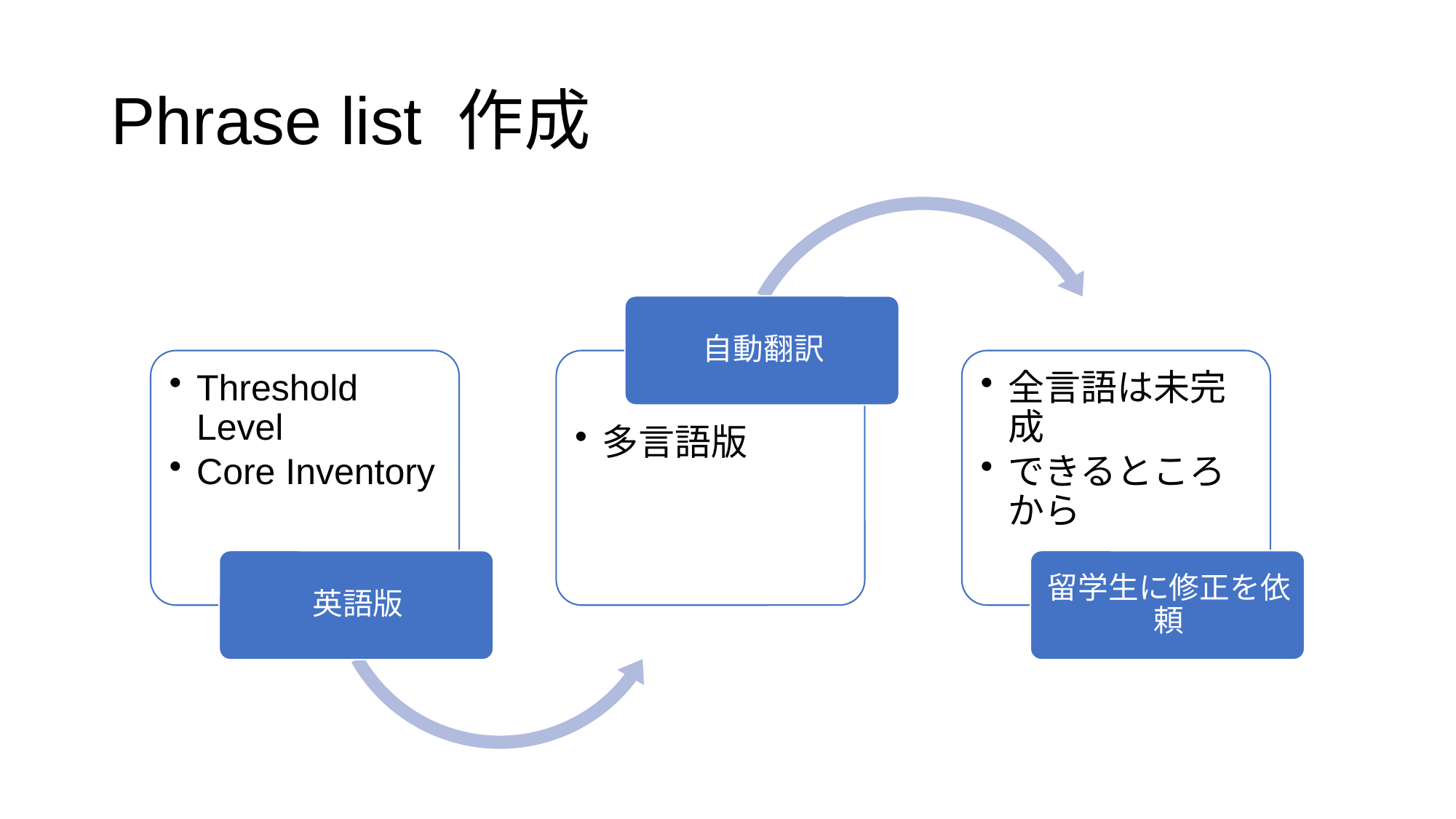

# Phrase list 作成
Threshold Level
Core Inventory
英語版
多言語版
自動翻訳
全言語は未完成
できるところから
留学生に修正を依頼